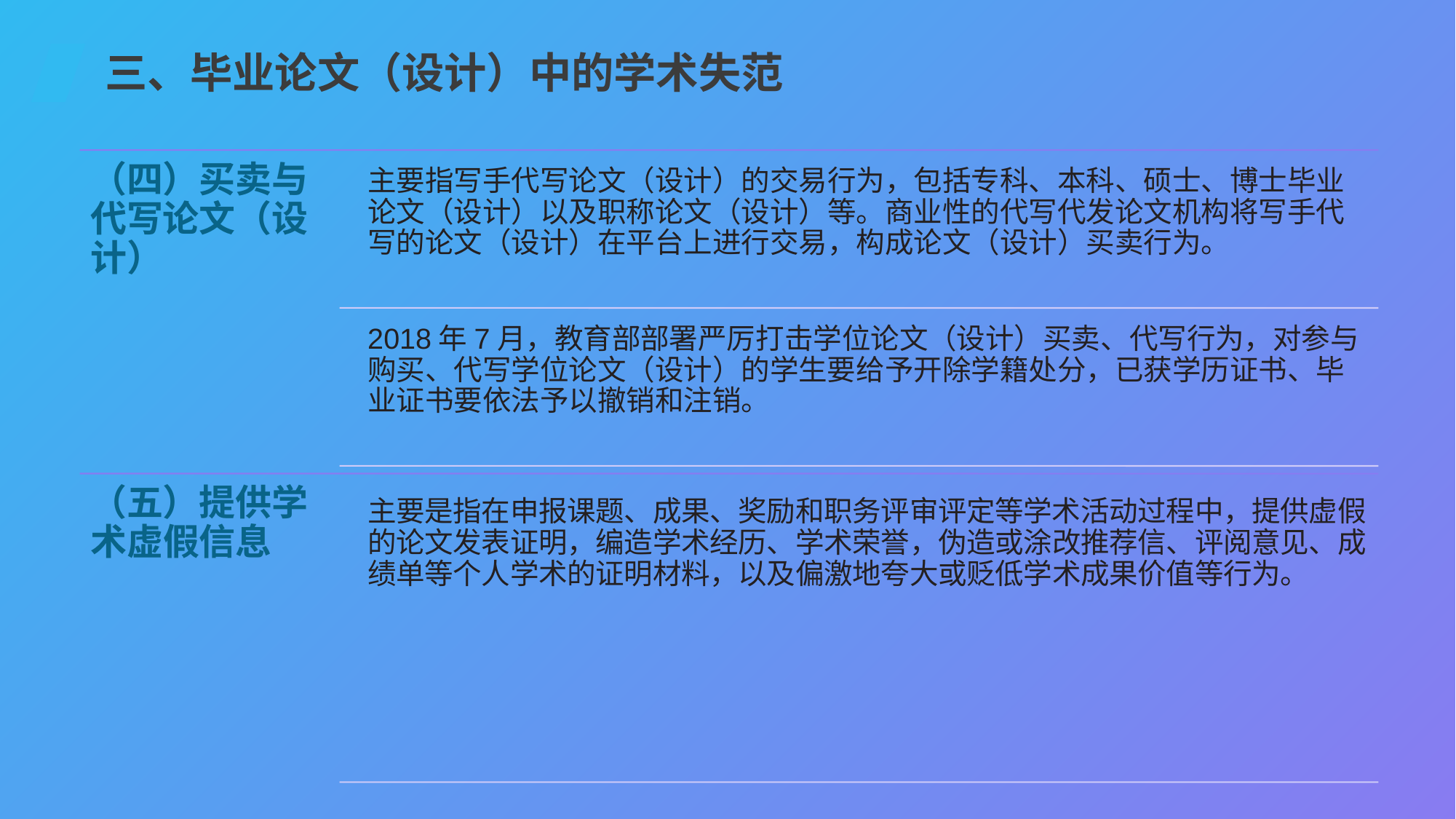

三、毕业论文（设计）中的学术失范
（四）买卖与代写论文（设计）
主要指写手代写论文（设计）的交易行为，包括专科、本科、硕士、博士毕业论文（设计）以及职称论文（设计）等。商业性的代写代发论文机构将写手代写的论文（设计）在平台上进行交易，构成论文（设计）买卖行为。
2018年7月，教育部部署严厉打击学位论文（设计）买卖、代写行为，对参与购买、代写学位论文（设计）的学生要给予开除学籍处分，已获学历证书、毕业证书要依法予以撤销和注销。
（五）提供学术虚假信息
主要是指在申报课题、成果、奖励和职务评审评定等学术活动过程中，提供虚假的论文发表证明，编造学术经历、学术荣誉，伪造或涂改推荐信、评阅意见、成绩单等个人学术的证明材料，以及偏激地夸大或贬低学术成果价值等行为。